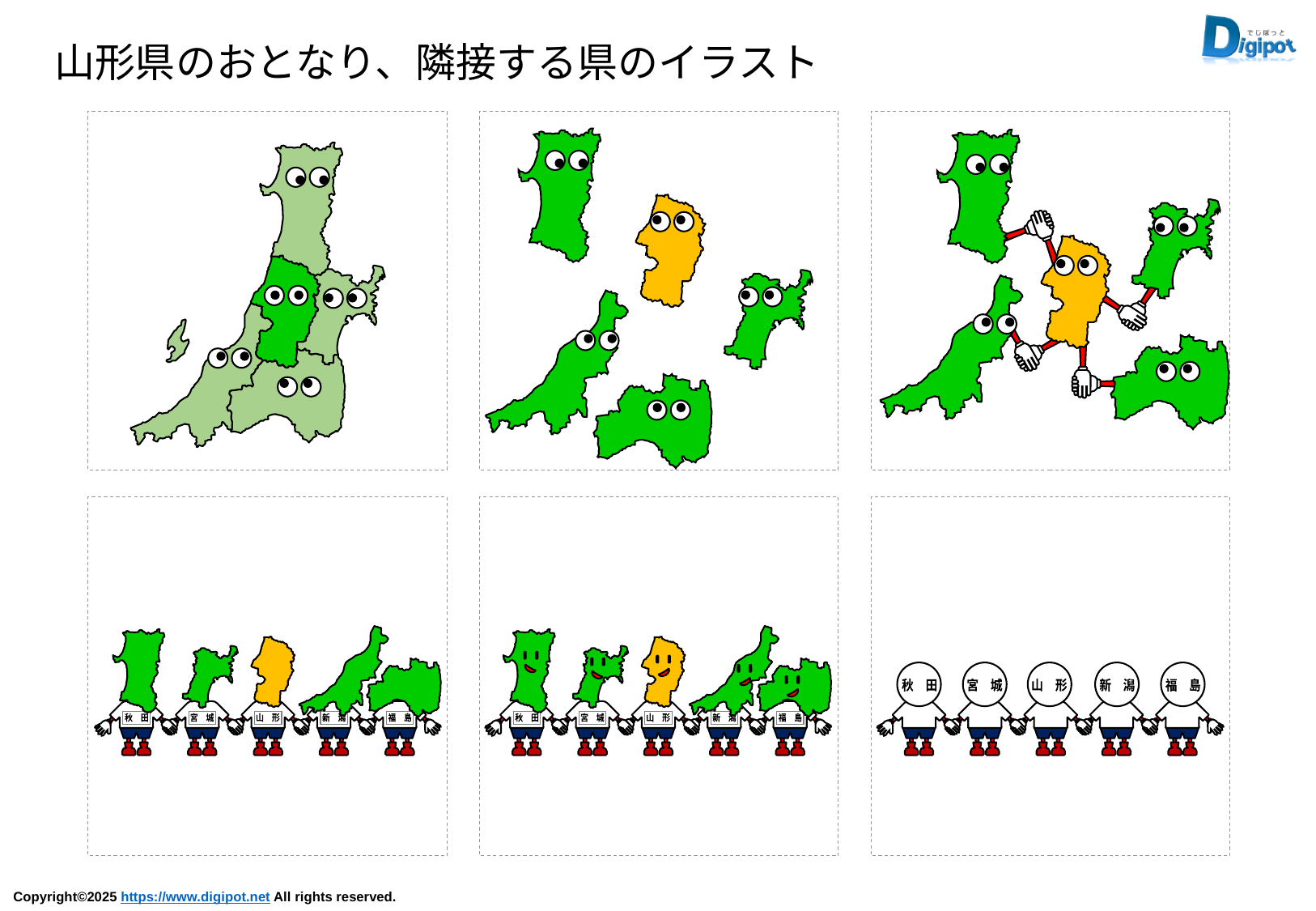

山形県のおとなり、隣接する県のイラスト

秋　田

山　形

宮　城
新　潟
福　島

秋　田

山　形

宮　城
新　潟
福　島

秋　田

宮　城

山　形

新　潟

福　島